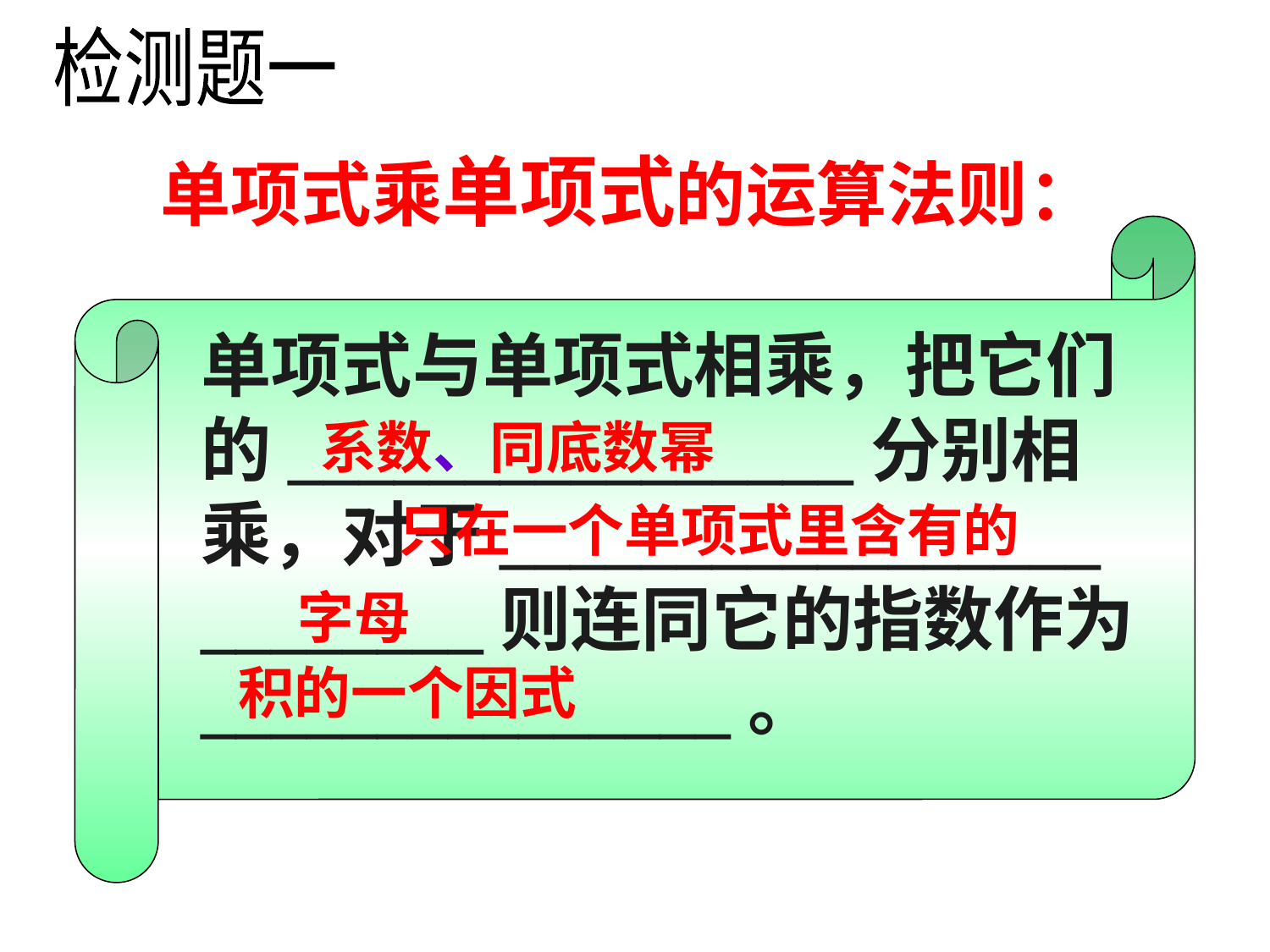

检测题一
单项式乘单项式的运算法则：

单项式与单项式相乘，把它们的________________分别相乘，对于_________________
________则连同它的指数作为_______________。
系数、同底数幂
只在一个单项式里含有的
字母
积的一个因式